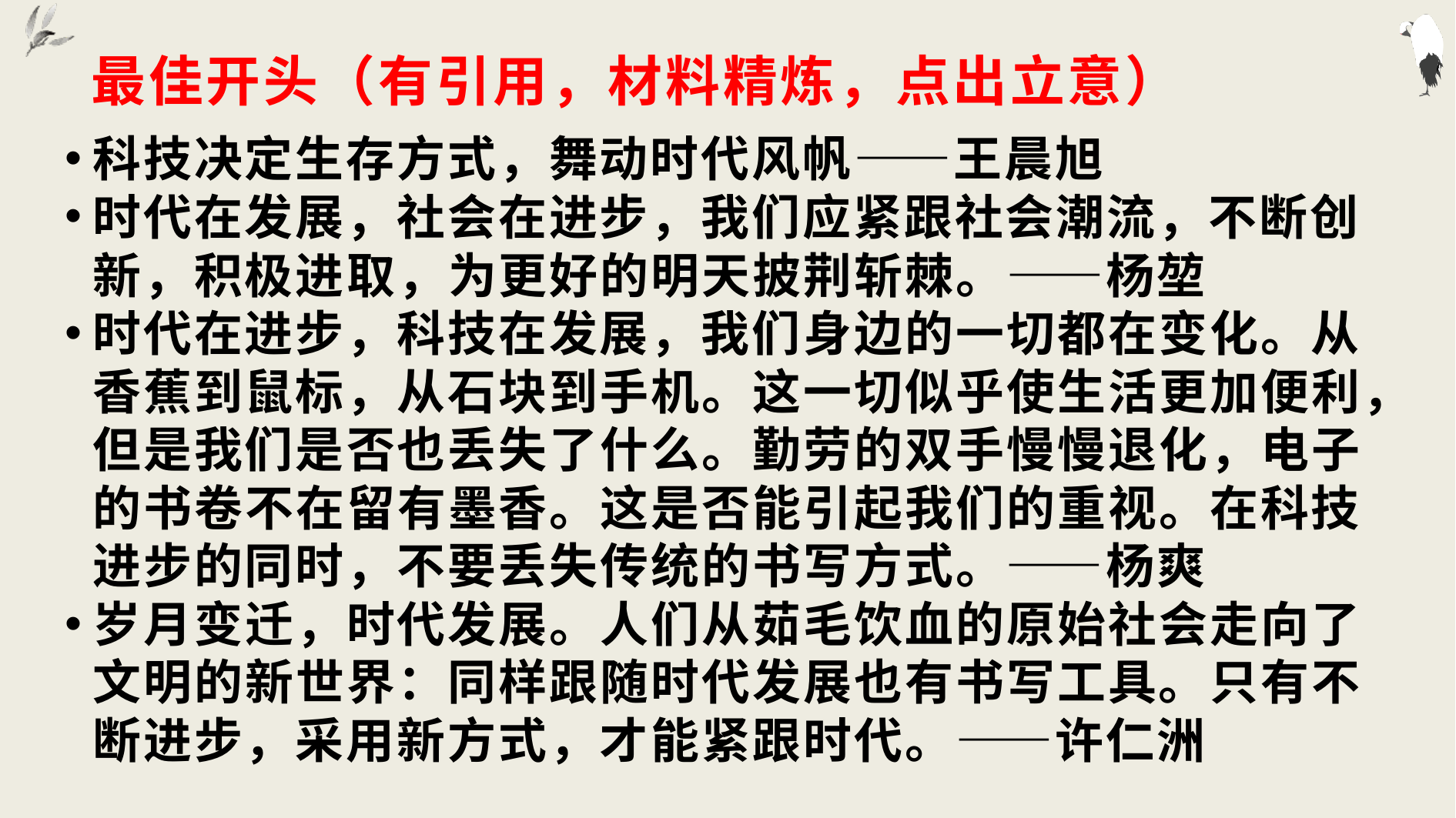

# 最佳开头（有引用，材料精炼，点出立意）
科技决定生存方式，舞动时代风帆——王晨旭
时代在发展，社会在进步，我们应紧跟社会潮流，不断创新，积极进取，为更好的明天披荆斩棘。——杨堃
时代在进步，科技在发展，我们身边的一切都在变化。从香蕉到鼠标，从石块到手机。这一切似乎使生活更加便利，但是我们是否也丢失了什么。勤劳的双手慢慢退化，电子的书卷不在留有墨香。这是否能引起我们的重视。在科技进步的同时，不要丢失传统的书写方式。——杨爽
岁月变迁，时代发展。人们从茹毛饮血的原始社会走向了文明的新世界：同样跟随时代发展也有书写工具。只有不断进步，采用新方式，才能紧跟时代。——许仁洲